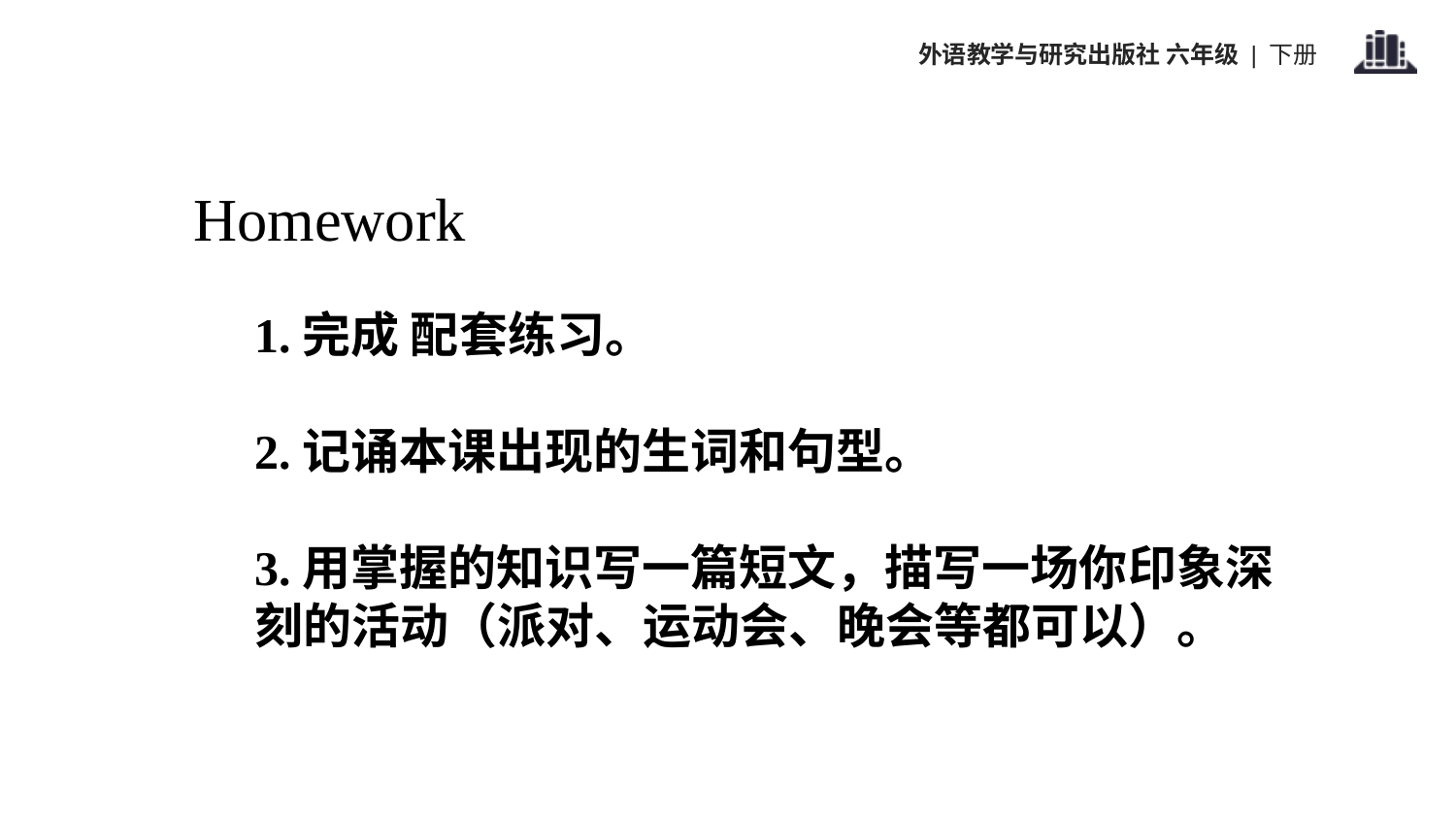

Homework
1.完成 配套练习。

2.记诵本课出现的生词和句型。

3.用掌握的知识写一篇短文，描写一场你印象深刻的活动（派对、运动会、晚会等都可以）。